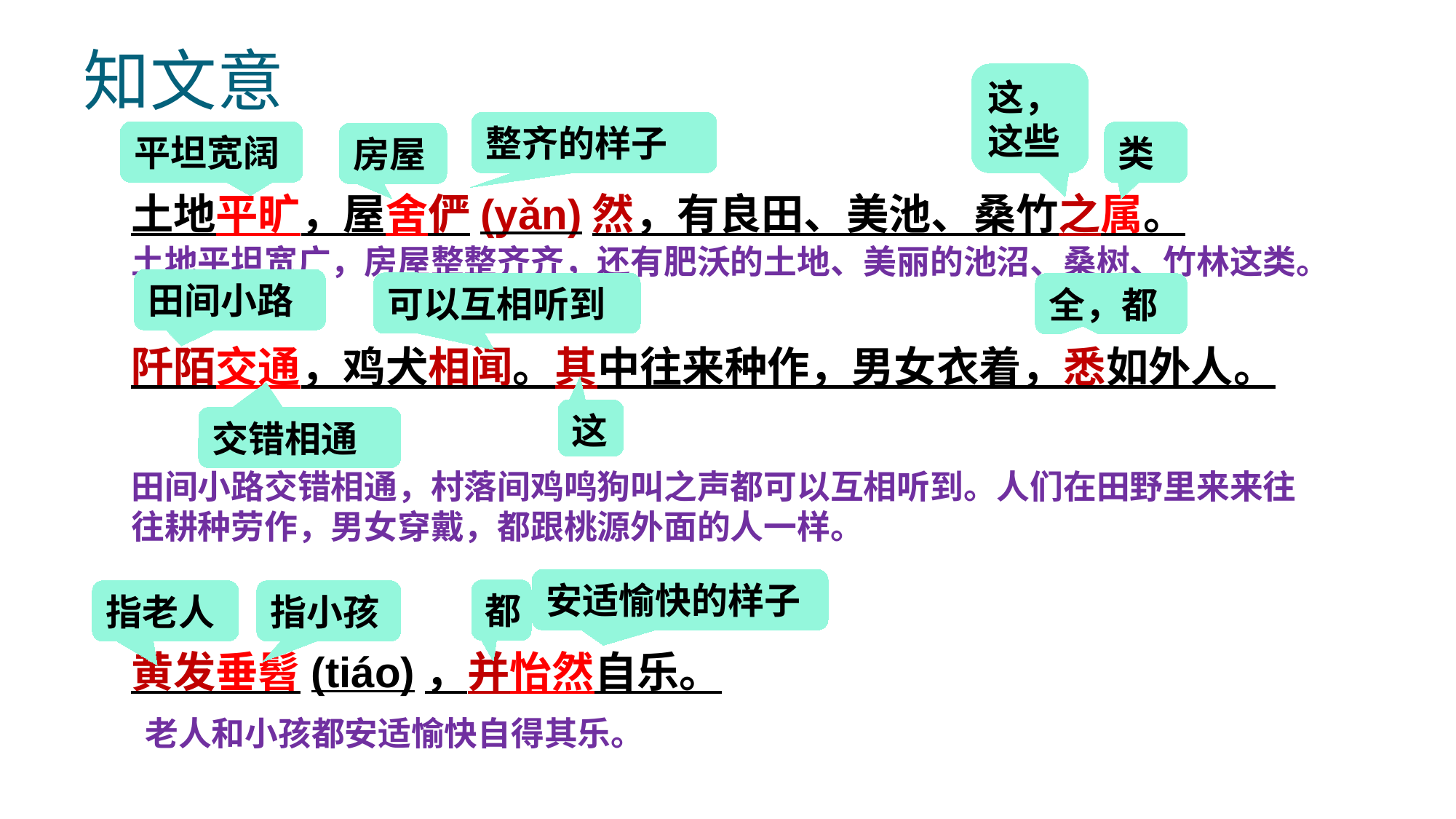

# 知文意
这，这些
整齐的样子
平坦宽阔
类
房屋
土地平旷，屋舍俨(yǎn)然，有良田、美池、桑竹之属。

阡陌交通，鸡犬相闻。其中往来种作，男女衣着，悉如外人。

黄发垂髫(tiáo)，并怡然自乐。
土地平坦宽广，房屋整整齐齐，还有肥沃的土地、美丽的池沼、桑树、竹林这类。
田间小路
可以互相听到
全，都
这
交错相通
田间小路交错相通，村落间鸡鸣狗叫之声都可以互相听到。人们在田野里来来往往耕种劳作，男女穿戴，都跟桃源外面的人一样。
安适愉快的样子
都
指老人
指小孩
老人和小孩都安适愉快自得其乐。